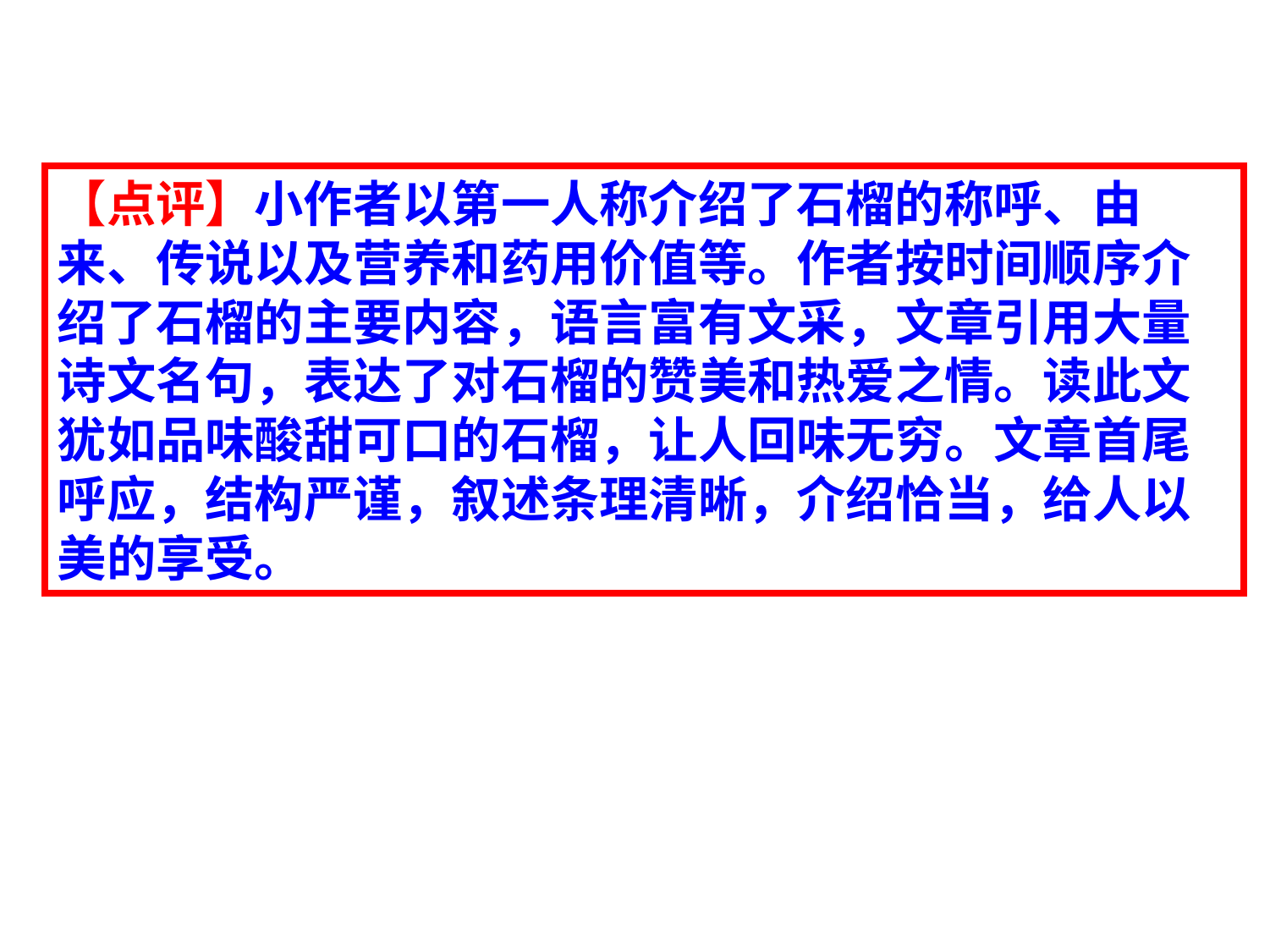

【点评】小作者以第一人称介绍了石榴的称呼、由来、传说以及营养和药用价值等。作者按时间顺序介绍了石榴的主要内容，语言富有文采，文章引用大量诗文名句，表达了对石榴的赞美和热爱之情。读此文犹如品味酸甜可口的石榴，让人回味无穷。文章首尾呼应，结构严谨，叙述条理清晰，介绍恰当，给人以美的享受。